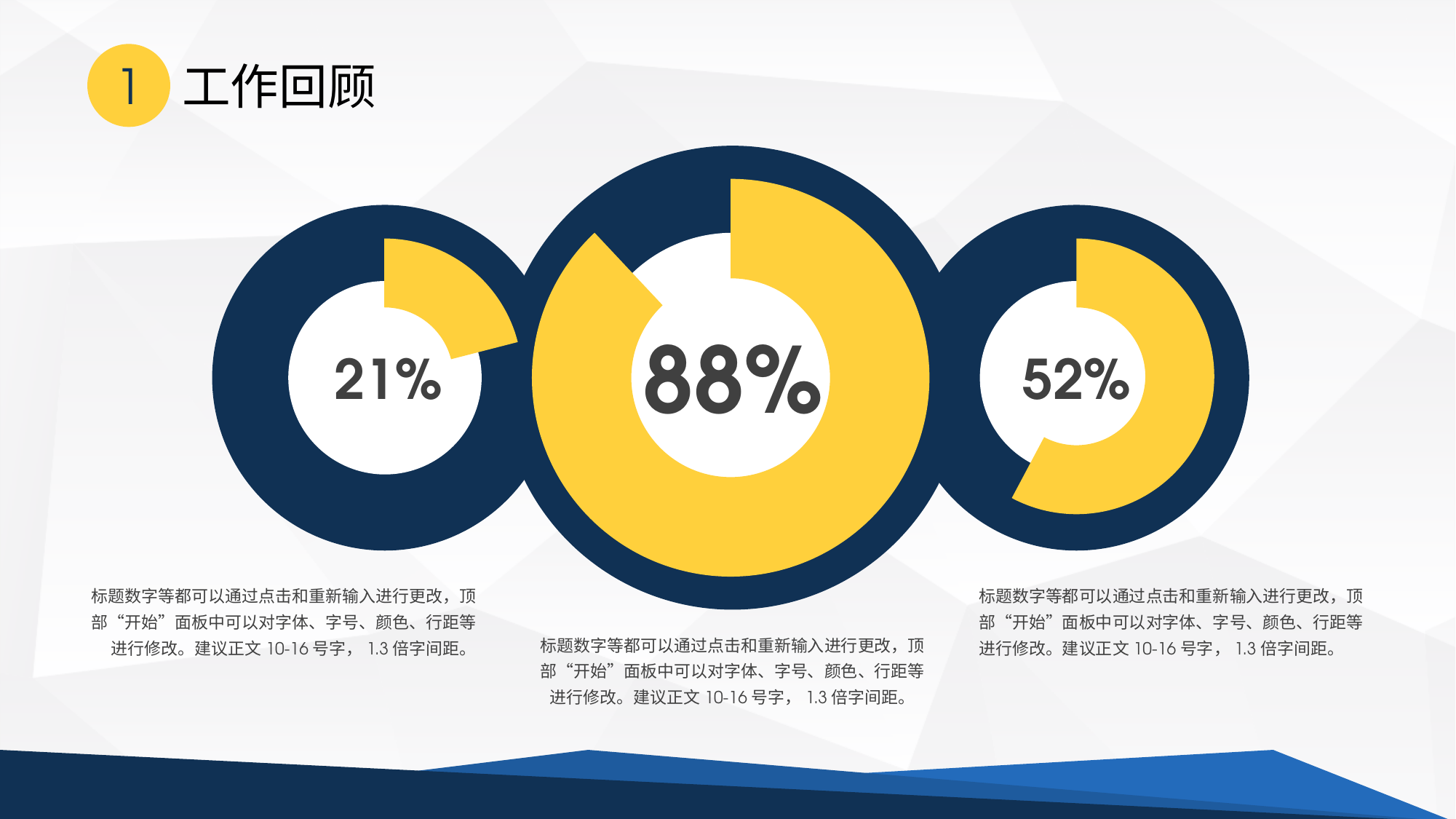

1
工作回顾

88%

### Chart

| Category | 销售额 |
|---|---|
| A | 0.88 |
| B | 0.12000000000000001 |

21%

52%

### Chart

| Category | 销售额 |
|---|---|
| A | 0.21000000000000002 |
| B | 0.79 |

### Chart

| Category | 销售额 |
|---|---|
| A | 0.52 |
| B | 0.38000000000000006 |
标题数字等都可以通过点击和重新输入进行更改，顶部“开始”面板中可以对字体、字号、颜色、行距等进行修改。建议正文10-16号字，1.3倍字间距。
标题数字等都可以通过点击和重新输入进行更改，顶部“开始”面板中可以对字体、字号、颜色、行距等进行修改。建议正文10-16号字，1.3倍字间距。
标题数字等都可以通过点击和重新输入进行更改，顶部“开始”面板中可以对字体、字号、颜色、行距等进行修改。建议正文10-16号字，1.3倍字间距。